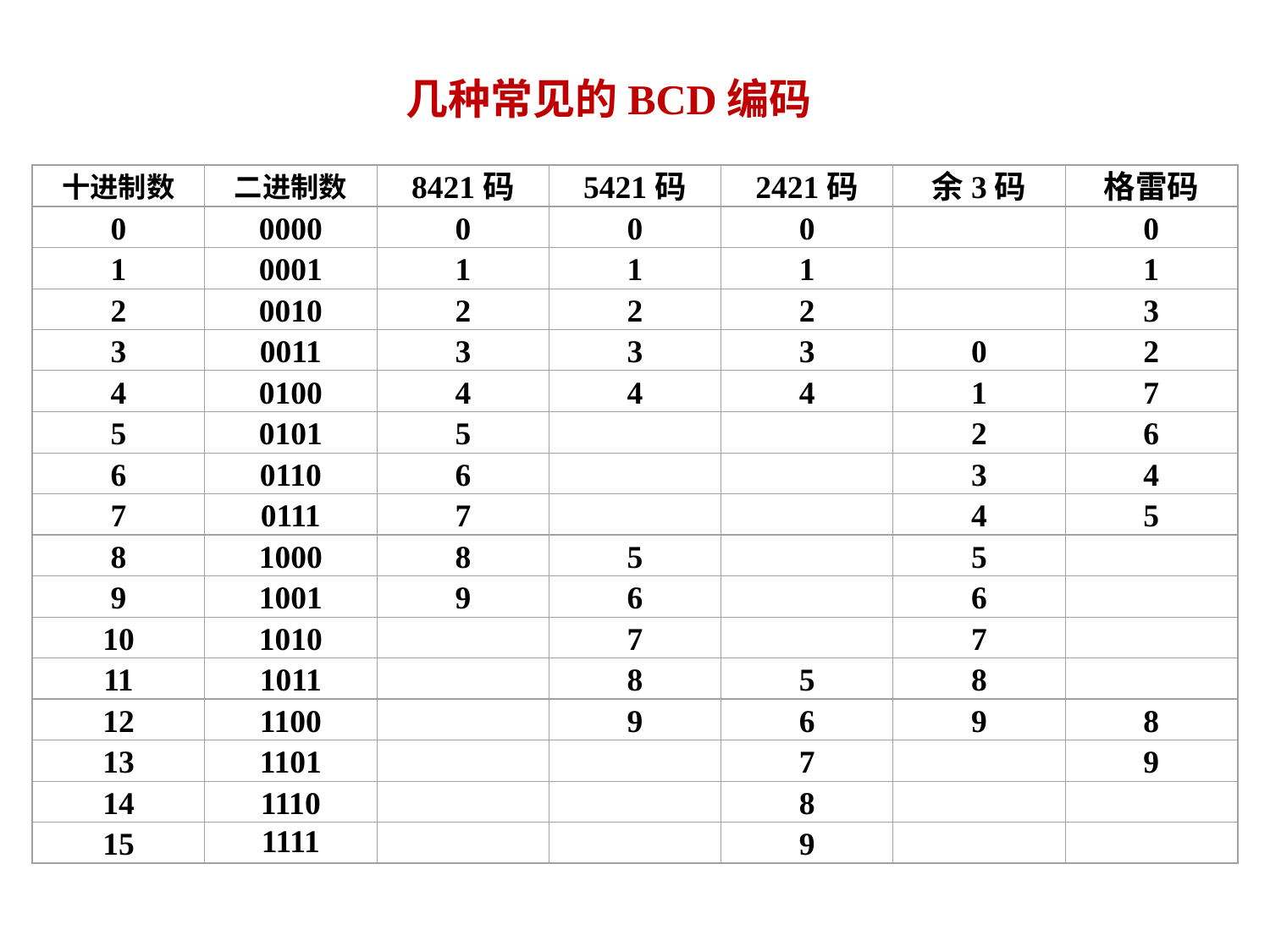

几种常见的BCD编码

十进制数

二进制数

8421码

5421码

2421码

余3码

格雷码

0

0000

0

0

0

0

1

0001

1

1

1

1

2

0010

2

2

2

3

3

0011

3

3

3

0

2

4

0100

4

4

4

1

7

5

0101

5

2

6

6

0110

6

3

4

7

0111

7

4

5

8

1000

8

5

5

9

1001

9

6

6

10

1010

7

7

11

1011

8

5

8

12

1100

9

6

9

8

13

1101

7

9

14

1110
1111

8

15

9